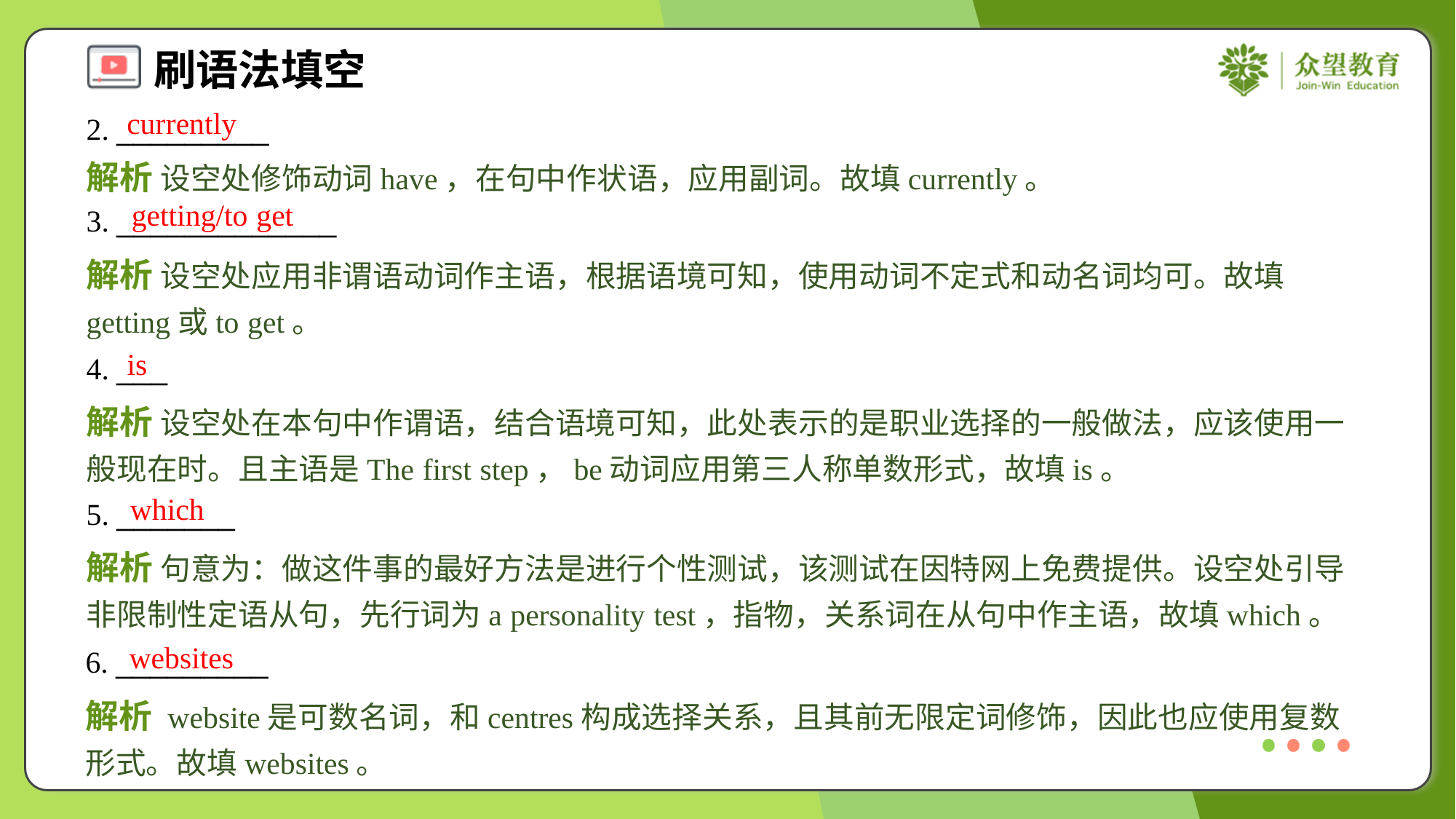

currently
2. _________
解析 设空处修饰动词have，在句中作状语，应用副词。故填currently。
getting/to get
3. _____________
解析 设空处应用非谓语动词作主语，根据语境可知，使用动词不定式和动名词均可。故填getting或to get。
is
4. ___
解析 设空处在本句中作谓语，结合语境可知，此处表示的是职业选择的一般做法，应该使用一般现在时。且主语是The first step，be动词应用第三人称单数形式，故填is。
which
5. _______
解析 句意为：做这件事的最好方法是进行个性测试，该测试在因特网上免费提供。设空处引导非限制性定语从句，先行词为a personality test，指物，关系词在从句中作主语，故填which。
websites
6. _________
解析 website是可数名词，和centres构成选择关系，且其前无限定词修饰，因此也应使用复数形式。故填websites。